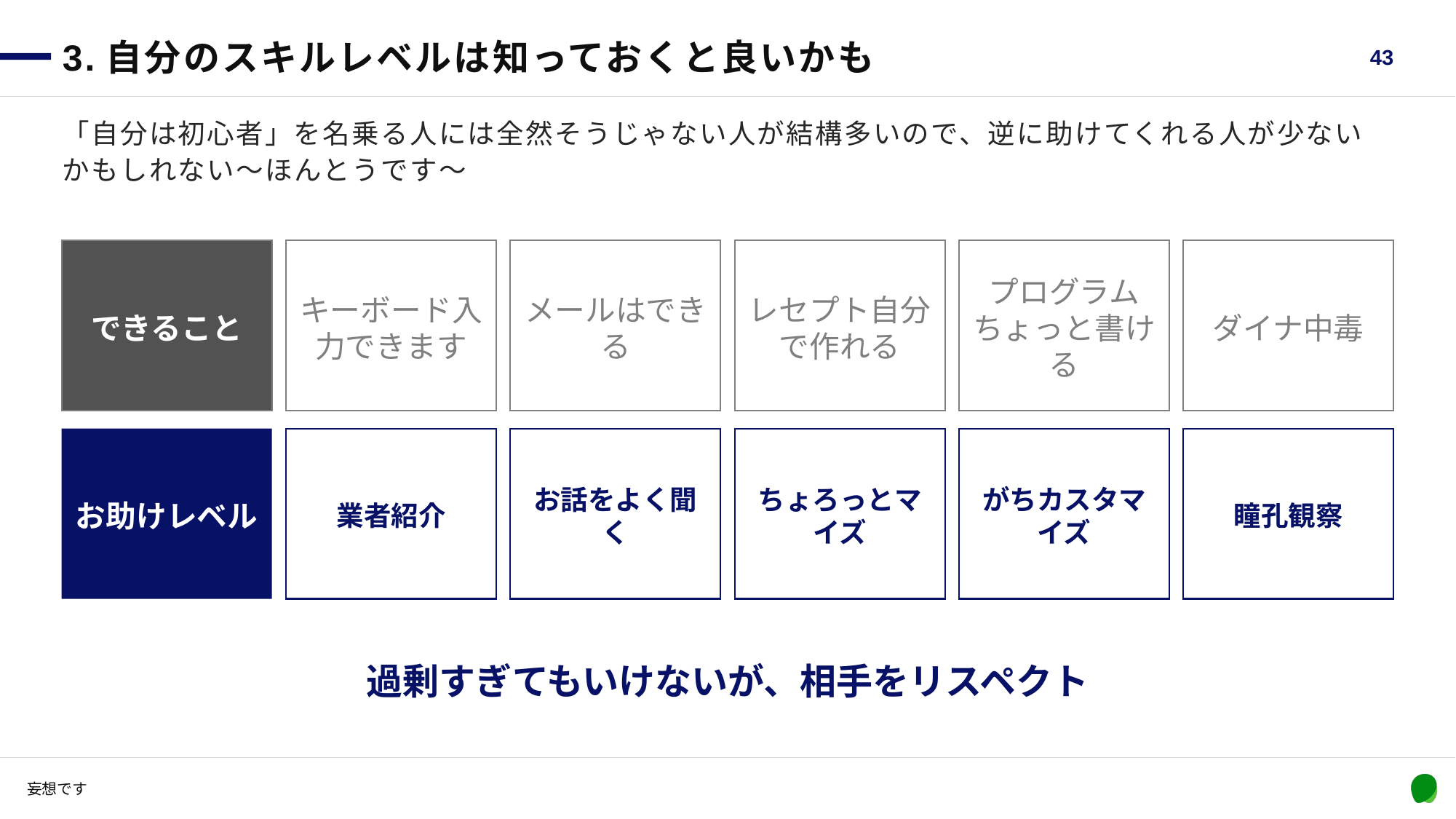

# 3.自分のスキルレベルは知っておくと良いかも
43
「自分は初心者」を名乗る人には全然そうじゃない人が結構多いので、逆に助けてくれる人が少ないかもしれない～ほんとうです～
できること
キーボード入力できます
メールはできる
レセプト自分で作れる
プログラムちょっと書ける
ダイナ中毒
お助けレベル
業者紹介
お話をよく聞く
ちょろっとマイズ
がちカスタマイズ
瞳孔観察
過剰すぎてもいけないが、相手をリスペクト
妄想です